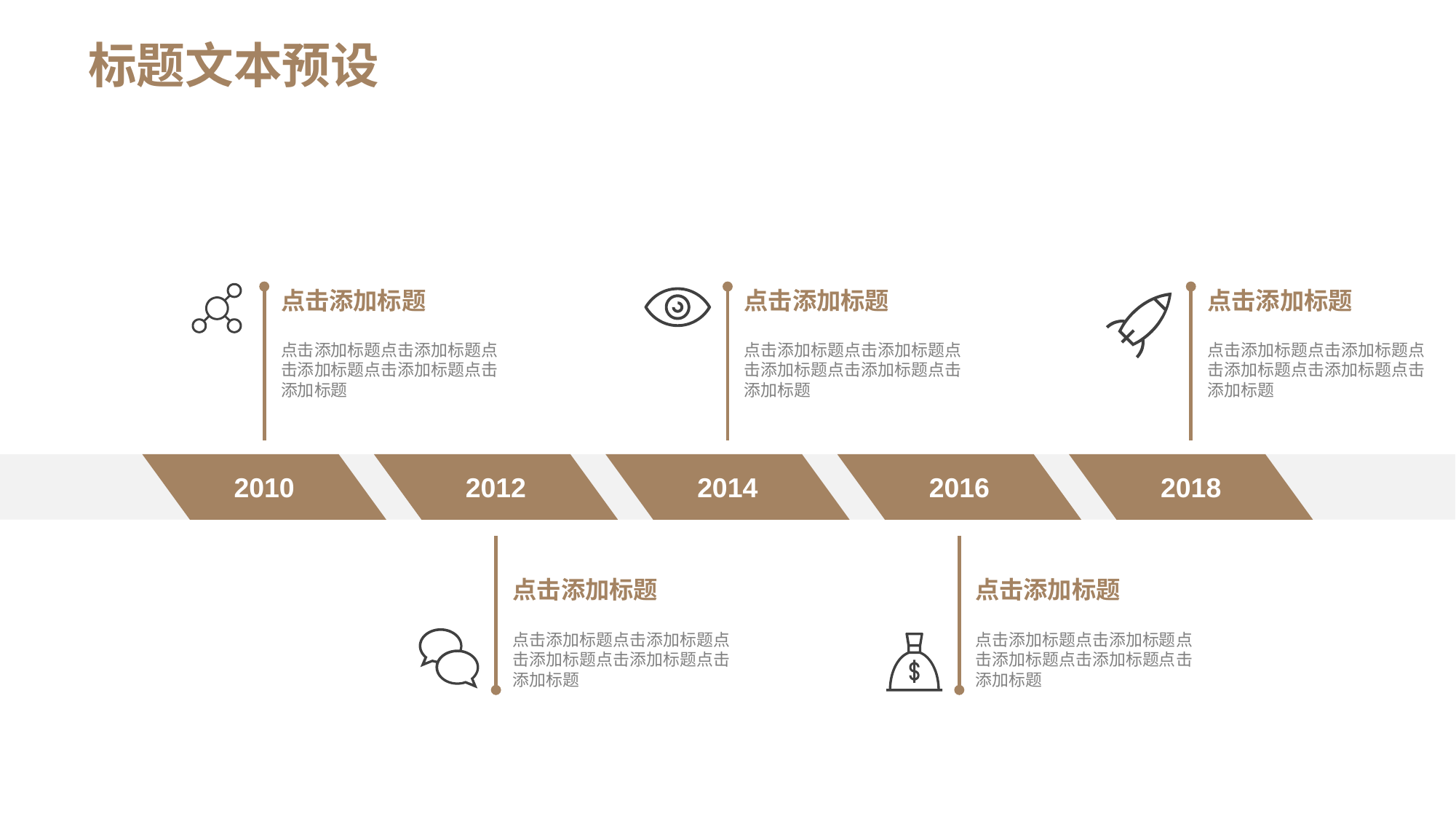

标题文本预设

点击添加标题
点击添加标题点击添加标题点击添加标题点击添加标题点击添加标题
点击添加标题
点击添加标题点击添加标题点击添加标题点击添加标题点击添加标题
点击添加标题
点击添加标题点击添加标题点击添加标题点击添加标题点击添加标题
2010
2014
2018

2012
2016
点击添加标题
点击添加标题点击添加标题点击添加标题点击添加标题点击添加标题
点击添加标题
点击添加标题点击添加标题点击添加标题点击添加标题点击添加标题